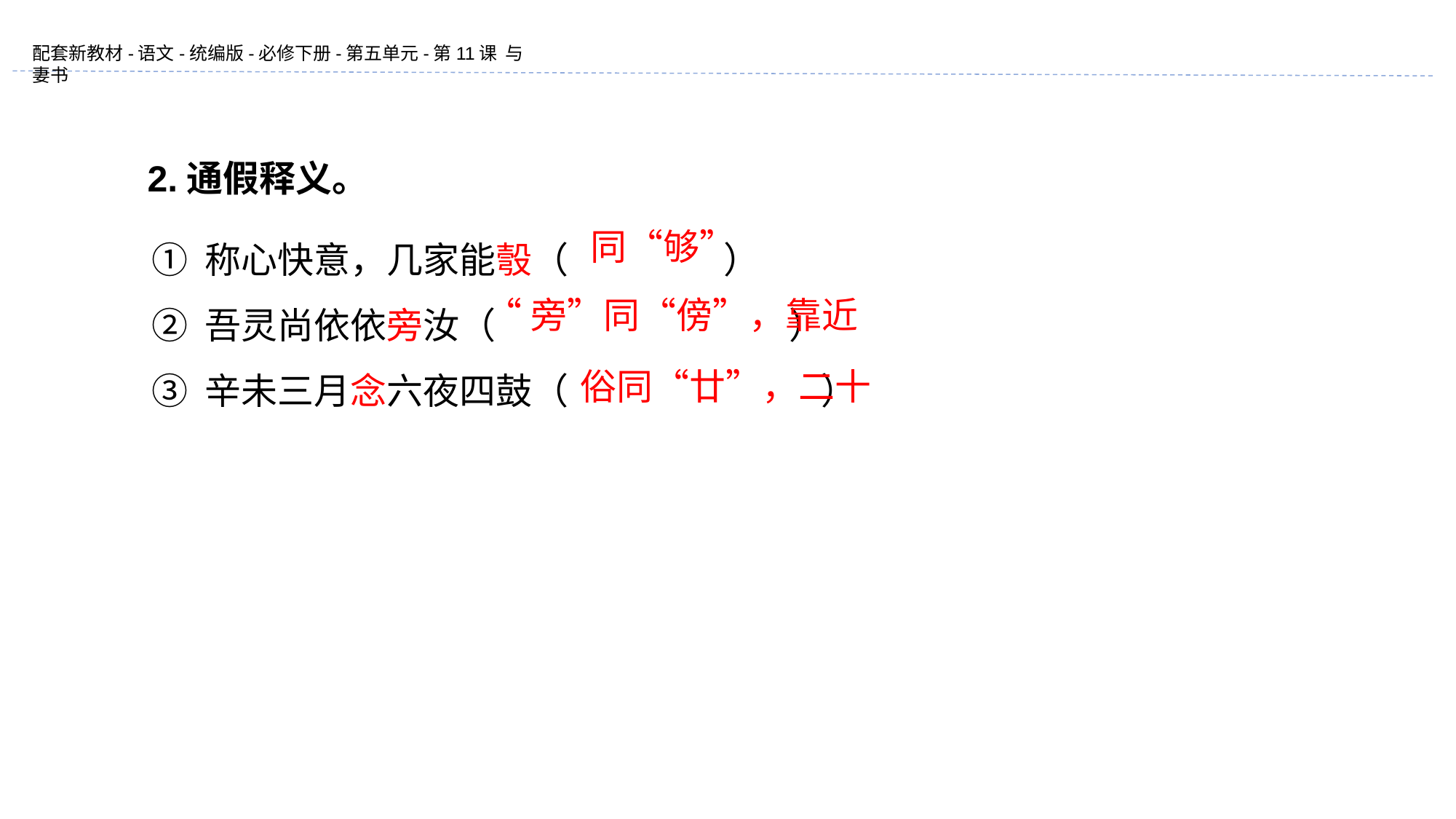

2.通假释义。
① 称心快意，几家能彀（                   ）
② 吾灵尚依依旁汝（                                    ）
③ 辛未三月念六夜四鼓（                               ）
同“够”
“旁”同“傍”，靠近
俗同“廿”，二十